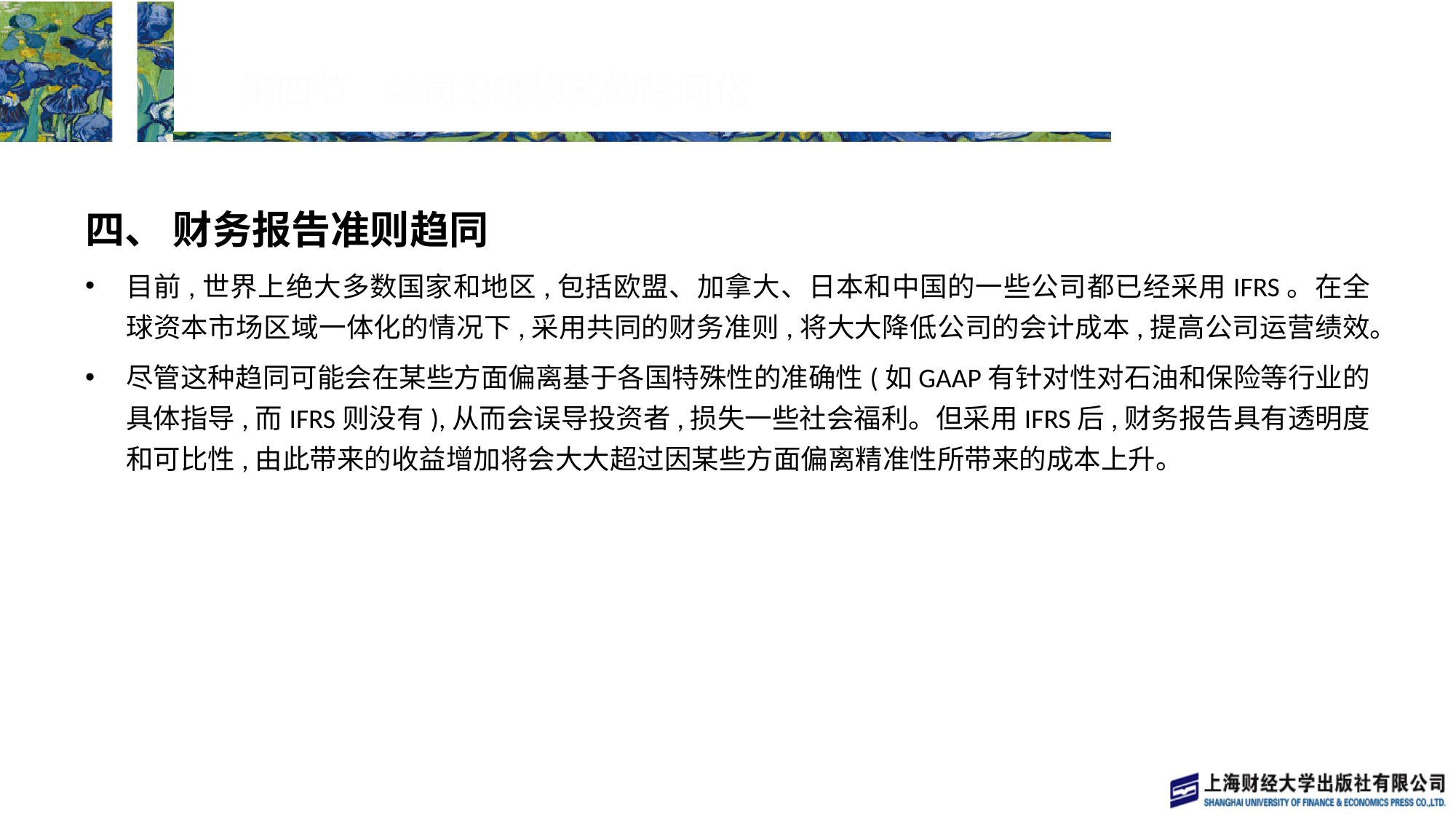

# 第四节　公司治理模式的趋同化
四、 财务报告准则趋同
目前,世界上绝大多数国家和地区,包括欧盟、加拿大、日本和中国的一些公司都已经采用IFRS。在全球资本市场区域一体化的情况下,采用共同的财务准则,将大大降低公司的会计成本,提高公司运营绩效。
尽管这种趋同可能会在某些方面偏离基于各国特殊性的准确性(如GAAP有针对性对石油和保险等行业的具体指导,而IFRS则没有),从而会误导投资者,损失一些社会福利。但采用IFRS后,财务报告具有透明度和可比性,由此带来的收益增加将会大大超过因某些方面偏离精准性所带来的成本上升。